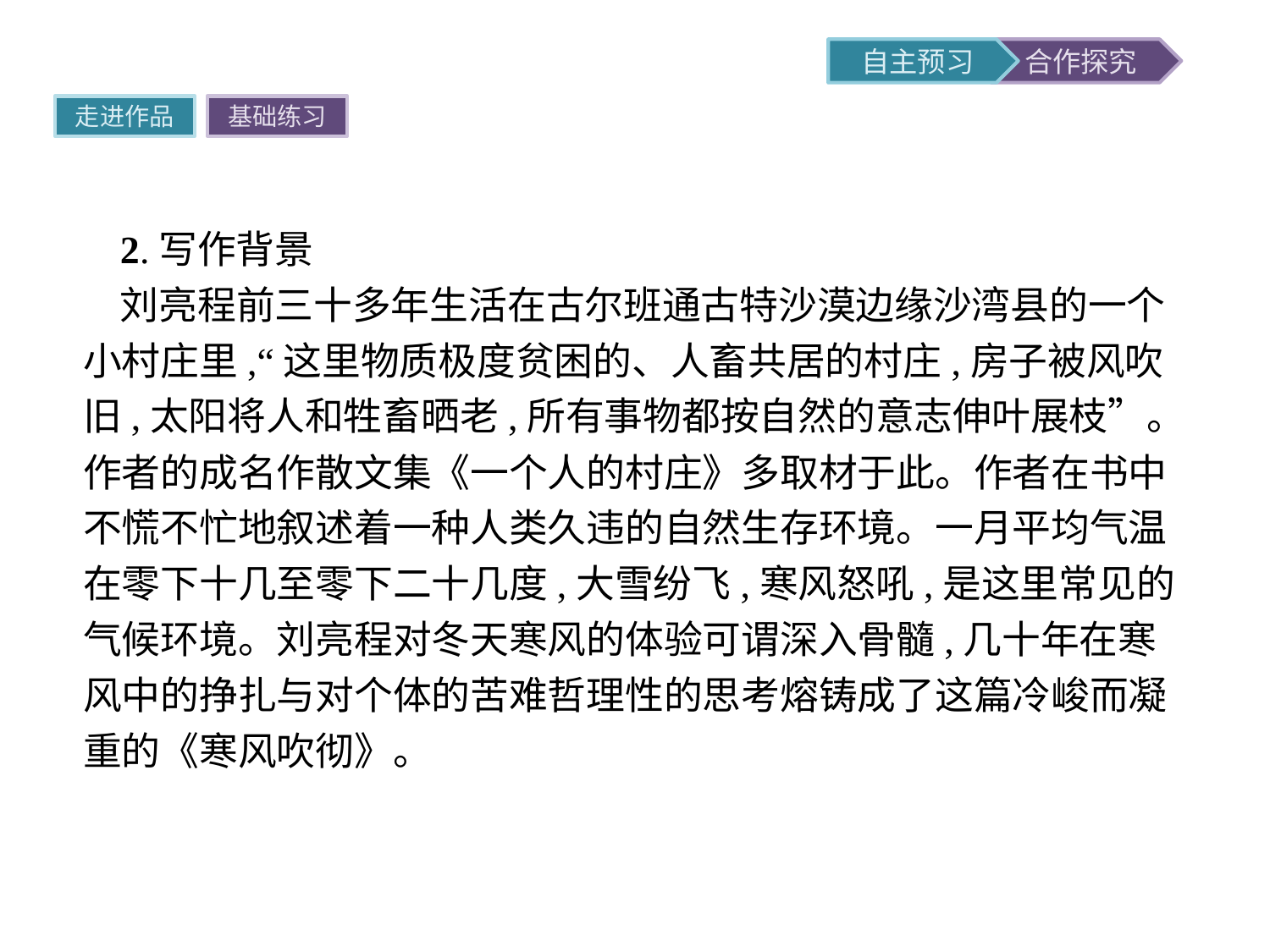

走进作品
基础练习
2.写作背景
刘亮程前三十多年生活在古尔班通古特沙漠边缘沙湾县的一个小村庄里,“这里物质极度贫困的、人畜共居的村庄,房子被风吹旧,太阳将人和牲畜晒老,所有事物都按自然的意志伸叶展枝”。作者的成名作散文集《一个人的村庄》多取材于此。作者在书中不慌不忙地叙述着一种人类久违的自然生存环境。一月平均气温在零下十几至零下二十几度,大雪纷飞,寒风怒吼,是这里常见的气候环境。刘亮程对冬天寒风的体验可谓深入骨髓,几十年在寒风中的挣扎与对个体的苦难哲理性的思考熔铸成了这篇冷峻而凝重的《寒风吹彻》。